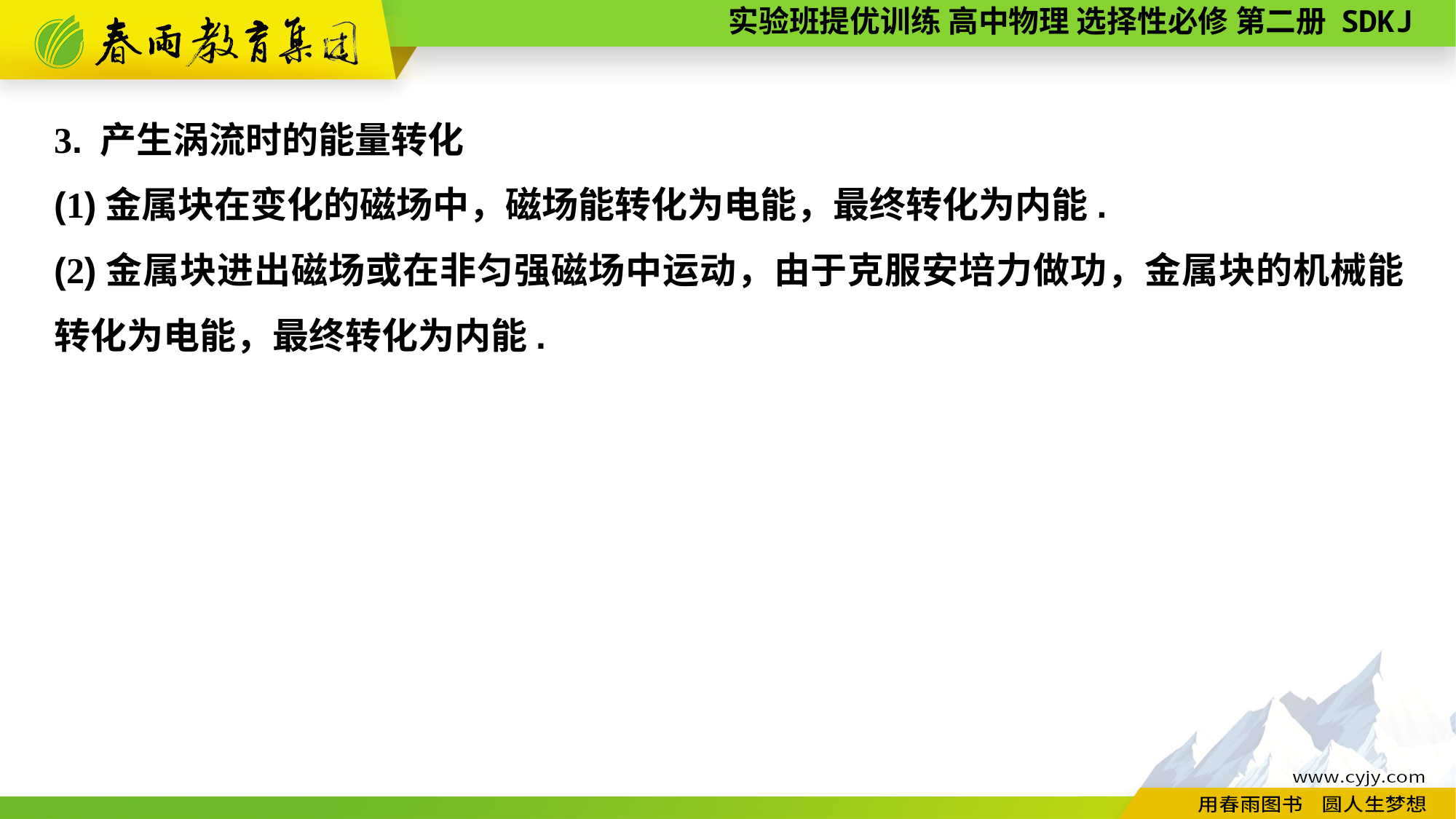

3. 产生涡流时的能量转化
(1)金属块在变化的磁场中，磁场能转化为电能，最终转化为内能.
(2)金属块进出磁场或在非匀强磁场中运动，由于克服安培力做功，金属块的机械能转化为电能，最终转化为内能.